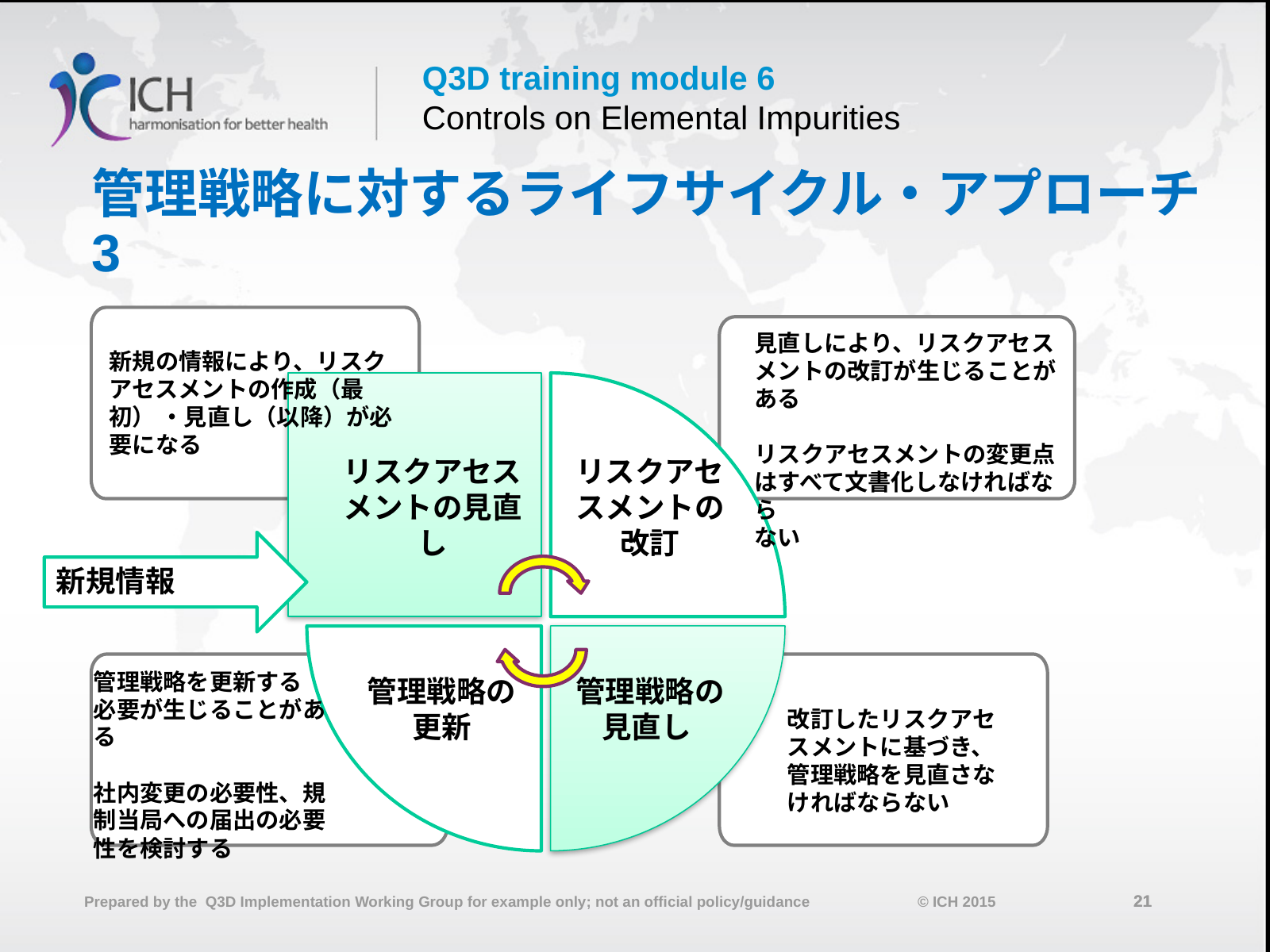

# 管理戦略に対するライフサイクル・アプローチ3

見直しにより、リスクアセスメントの改訂が生じることがある

リスクアセスメントの変更点はすべて文書化しなければなら
ない

新規の情報により、リスクアセスメントの作成（最初） ・見直し（以降）が必要になる
リスクアセスメントの見直し
リスクアセスメントの改訂
新規情報

管理戦略の
更新
管理戦略の見直し

管理戦略を更新する
必要が生じることがある

社内変更の必要性、規制当局への届出の必要性を検討する
改訂したリスクアセスメントに基づき、管理戦略を見直さなければならない